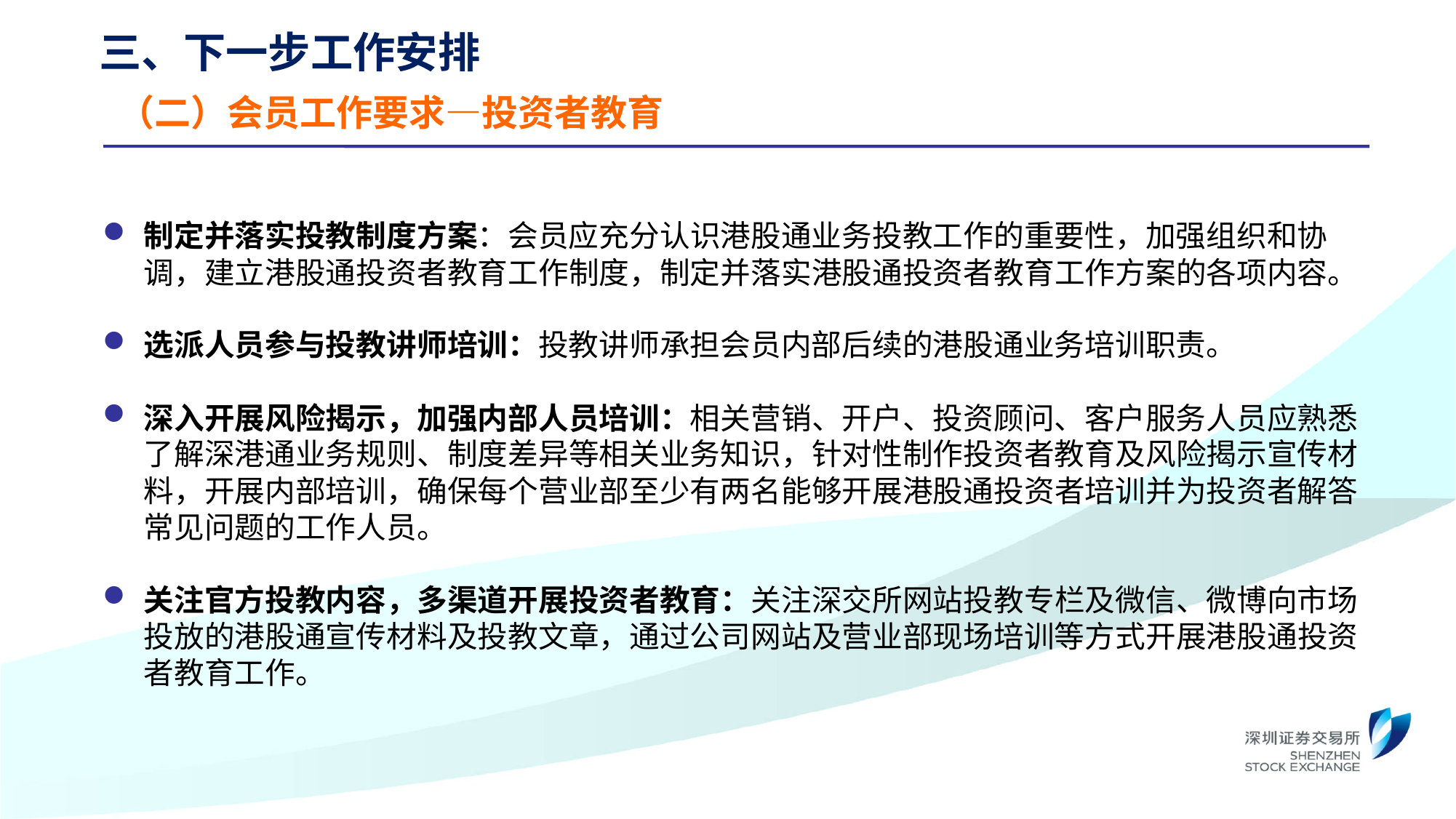

三、下一步工作安排
（二）会员工作要求—投资者教育

制定并落实投教制度方案：会员应充分认识港股通业务投教工作的重要性，加强组织和协调，建立港股通投资者教育工作制度，制定并落实港股通投资者教育工作方案的各项内容。

选派人员参与投教讲师培训：投教讲师承担会员内部后续的港股通业务培训职责。

深入开展风险揭示，加强内部人员培训：相关营销、开户、投资顾问、客户服务人员应熟悉了解深港通业务规则、制度差异等相关业务知识，针对性制作投资者教育及风险揭示宣传材料，开展内部培训，确保每个营业部至少有两名能够开展港股通投资者培训并为投资者解答常见问题的工作人员。

关注官方投教内容，多渠道开展投资者教育：关注深交所网站投教专栏及微信、微博向市场投放的港股通宣传材料及投教文章，通过公司网站及营业部现场培训等方式开展港股通投资者教育工作。